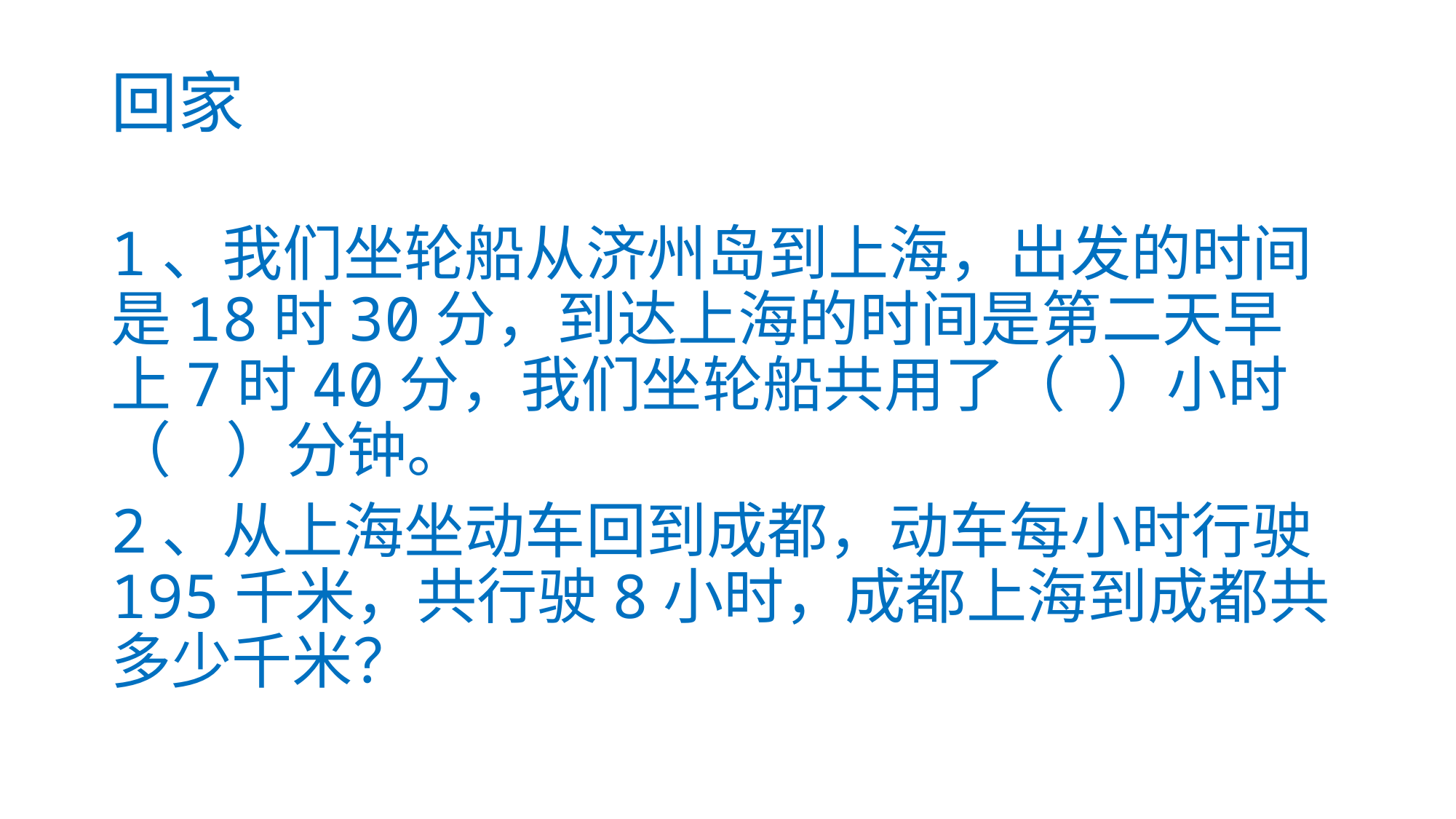

# 回家
1、我们坐轮船从济州岛到上海，出发的时间是18时30分，到达上海的时间是第二天早上7时40分，我们坐轮船共用了（   ）小时（    ）分钟。
2、从上海坐动车回到成都，动车每小时行驶195千米，共行驶8小时，成都上海到成都共多少千米？